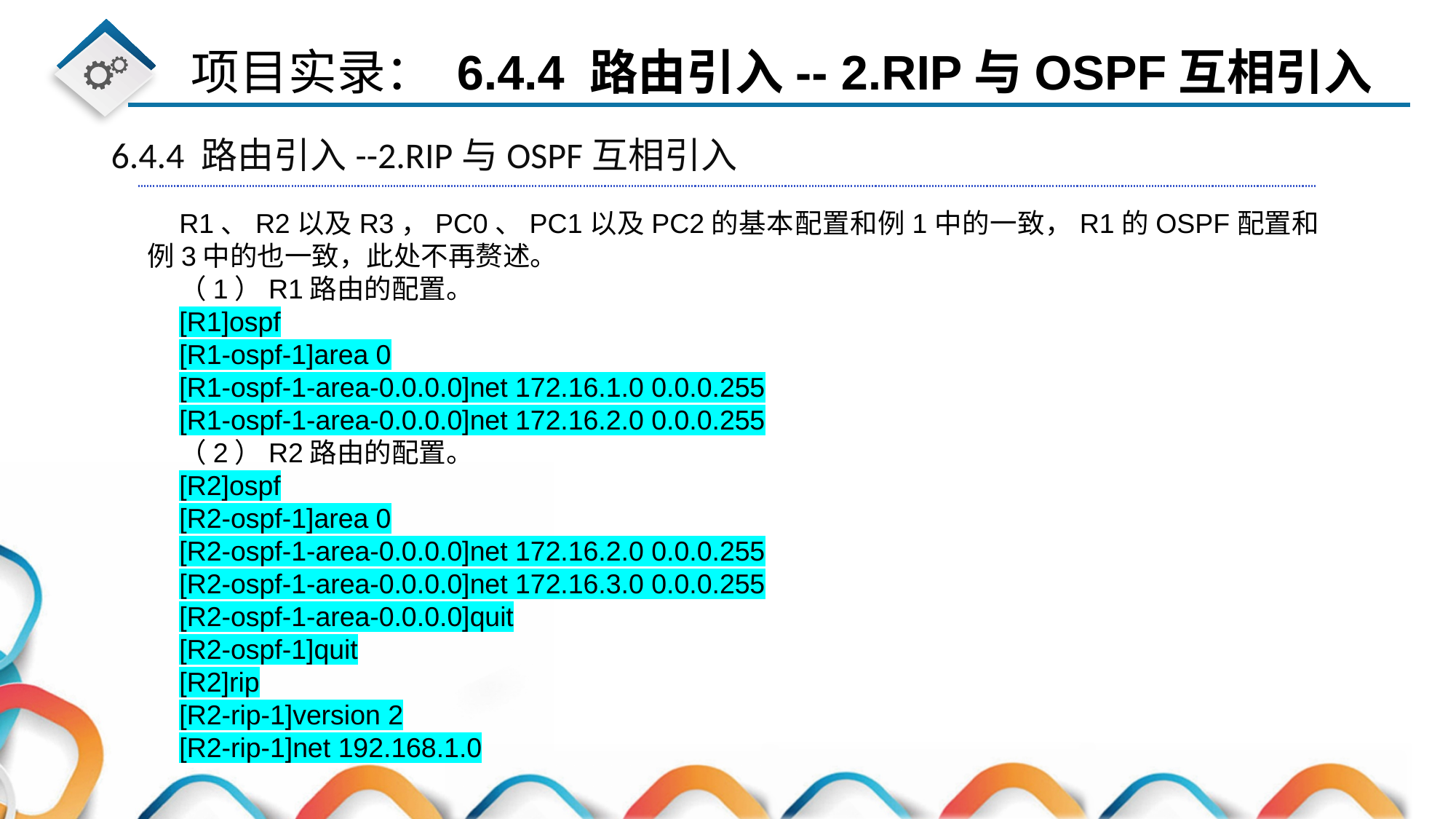

6.4.4 路由引入--2.RIP与OSPF互相引入

R1、R2以及R3，PC0、PC1以及PC2的基本配置和例1中的一致，R1的OSPF配置和例3中的也一致，此处不再赘述。
（1）R1路由的配置。
[R1]ospf
[R1-ospf-1]area 0
[R1-ospf-1-area-0.0.0.0]net 172.16.1.0 0.0.0.255
[R1-ospf-1-area-0.0.0.0]net 172.16.2.0 0.0.0.255
（2）R2路由的配置。
[R2]ospf
[R2-ospf-1]area 0
[R2-ospf-1-area-0.0.0.0]net 172.16.2.0 0.0.0.255
[R2-ospf-1-area-0.0.0.0]net 172.16.3.0 0.0.0.255
[R2-ospf-1-area-0.0.0.0]quit
[R2-ospf-1]quit
[R2]rip
[R2-rip-1]version 2
[R2-rip-1]net 192.168.1.0